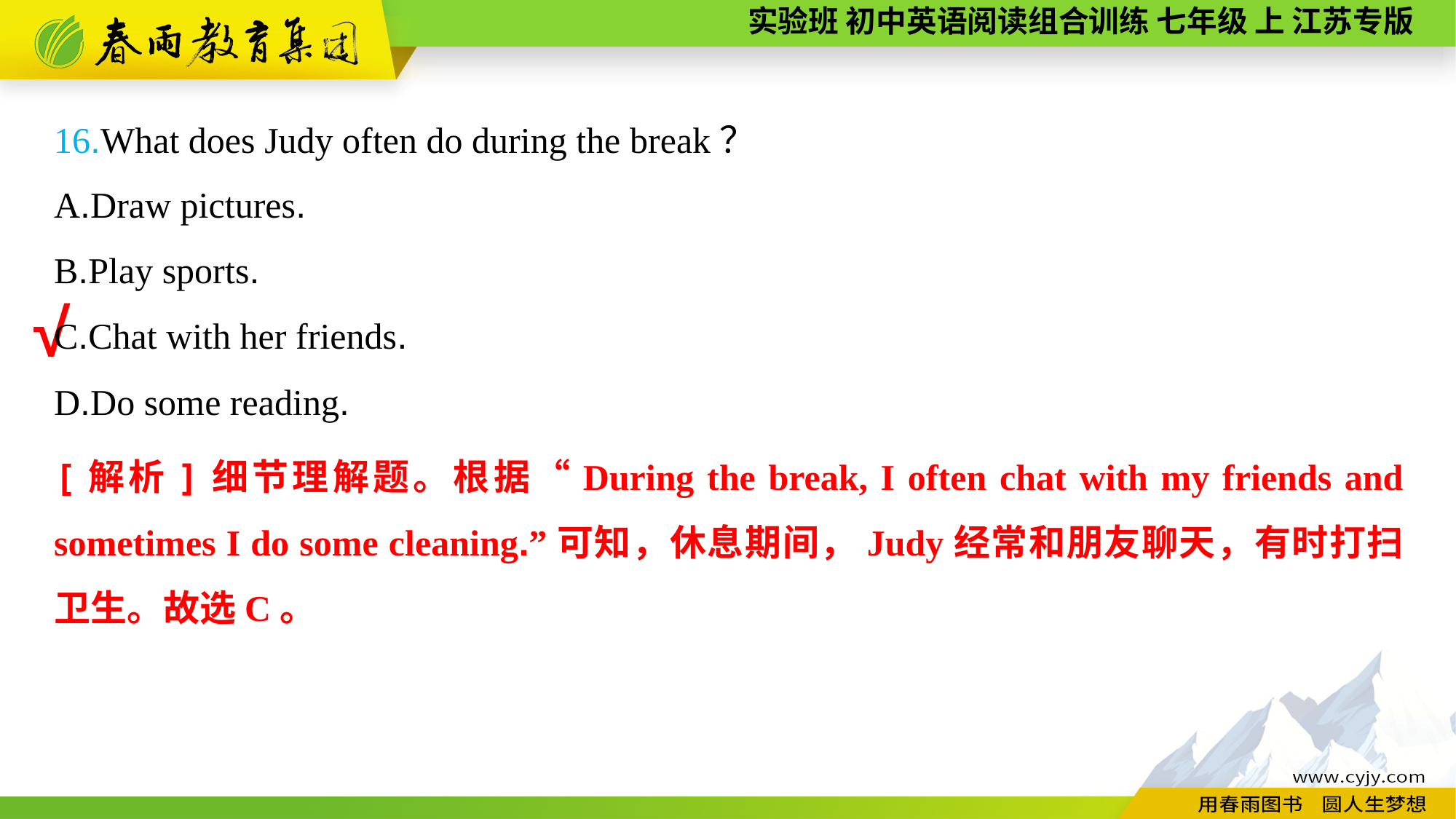

16.What does Judy often do during the break？
A.Draw pictures.
B.Play sports.
C.Chat with her friends.
D.Do some reading.
√
[解析]细节理解题。根据“During the break, I often chat with my friends and sometimes I do some cleaning.”可知，休息期间，Judy经常和朋友聊天，有时打扫卫生。故选C。